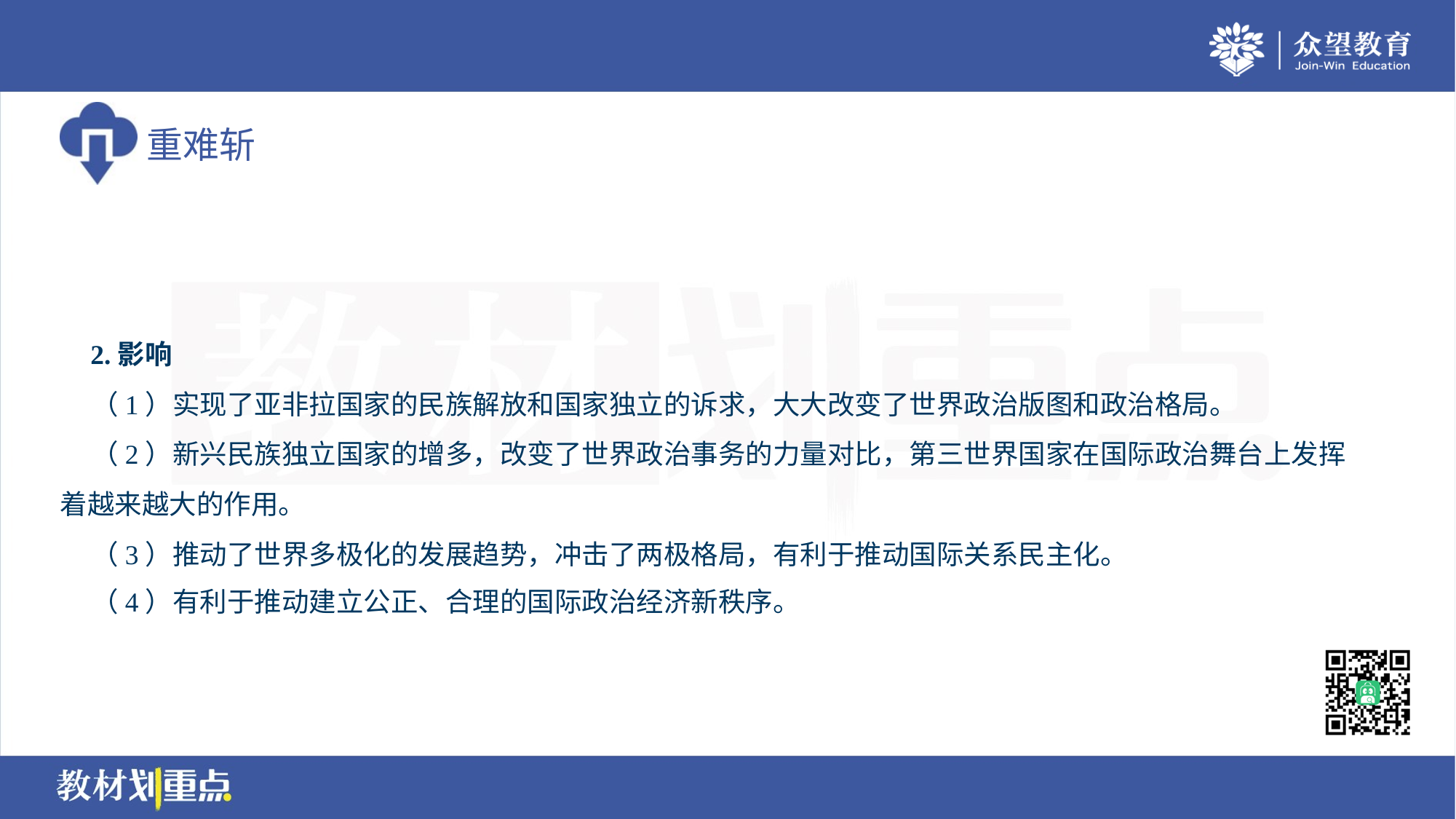

2.影响
    （1）实现了亚非拉国家的民族解放和国家独立的诉求，大大改变了世界政治版图和政治格局。
    （2）新兴民族独立国家的增多，改变了世界政治事务的力量对比，第三世界国家在国际政治舞台上发挥
着越来越大的作用。
    （3）推动了世界多极化的发展趋势，冲击了两极格局，有利于推动国际关系民主化。
    （4）有利于推动建立公正、合理的国际政治经济新秩序。